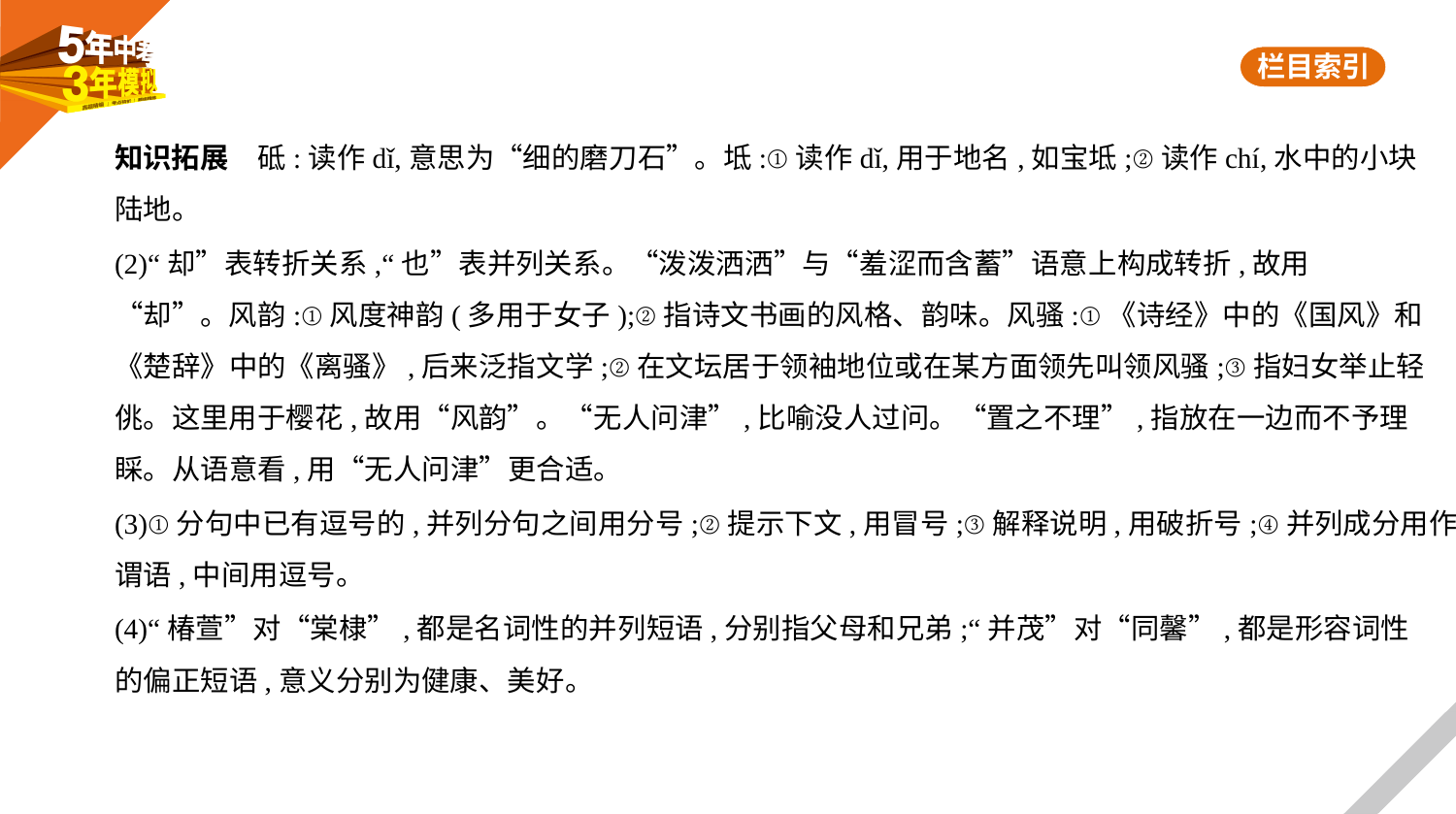

知识拓展　砥:读作dǐ,意思为“细的磨刀石”。坻:①读作dǐ,用于地名,如宝坻;②读作chí,水中的小块
陆地。
(2)“却”表转折关系,“也”表并列关系。“泼泼洒洒”与“羞涩而含蓄”语意上构成转折,故用
“却”。风韵:①风度神韵(多用于女子);②指诗文书画的风格、韵味。风骚:①《诗经》中的《国风》和
《楚辞》中的《离骚》,后来泛指文学;②在文坛居于领袖地位或在某方面领先叫领风骚;③指妇女举止轻
佻。这里用于樱花,故用“风韵”。“无人问津”,比喻没人过问。“置之不理”,指放在一边而不予理
睬。从语意看,用“无人问津”更合适。
(3)①分句中已有逗号的,并列分句之间用分号;②提示下文,用冒号;③解释说明,用破折号;④并列成分用作
谓语,中间用逗号。
(4)“椿萱”对“棠棣”,都是名词性的并列短语,分别指父母和兄弟;“并茂”对“同馨”,都是形容词性
的偏正短语,意义分别为健康、美好。